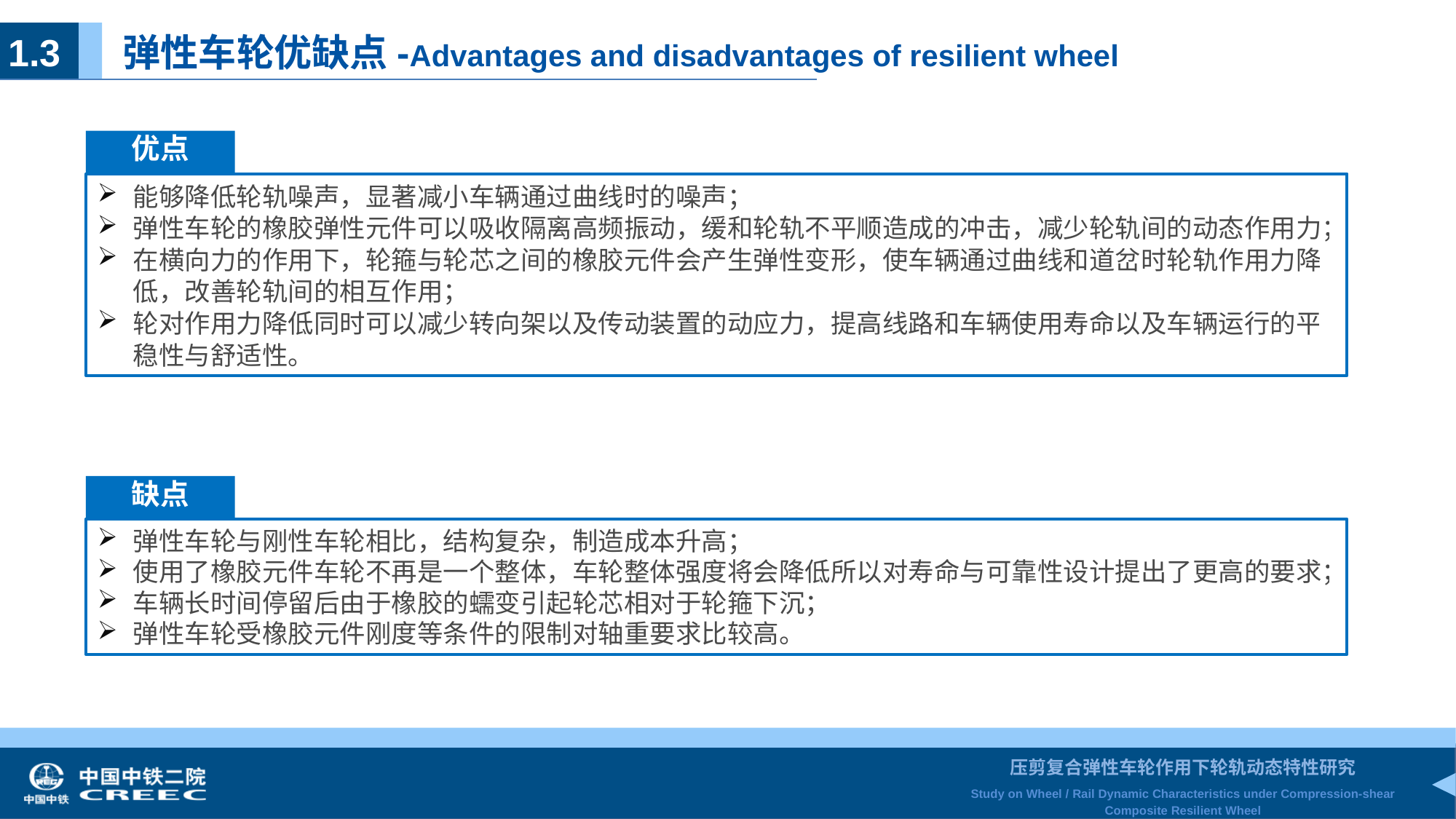

1.3     弹性车轮优缺点-Advantages and disadvantages of resilient wheel
优点
能够降低轮轨噪声，显著减小车辆通过曲线时的噪声；
弹性车轮的橡胶弹性元件可以吸收隔离高频振动，缓和轮轨不平顺造成的冲击，减少轮轨间的动态作用力；
在横向力的作用下，轮箍与轮芯之间的橡胶元件会产生弹性变形，使车辆通过曲线和道岔时轮轨作用力降低，改善轮轨间的相互作用；
轮对作用力降低同时可以减少转向架以及传动装置的动应力，提高线路和车辆使用寿命以及车辆运行的平稳性与舒适性。

缺点
弹性车轮与刚性车轮相比，结构复杂，制造成本升高；
使用了橡胶元件车轮不再是一个整体，车轮整体强度将会降低所以对寿命与可靠性设计提出了更高的要求；
车辆长时间停留后由于橡胶的蠕变引起轮芯相对于轮箍下沉；
弹性车轮受橡胶元件刚度等条件的限制对轴重要求比较高。